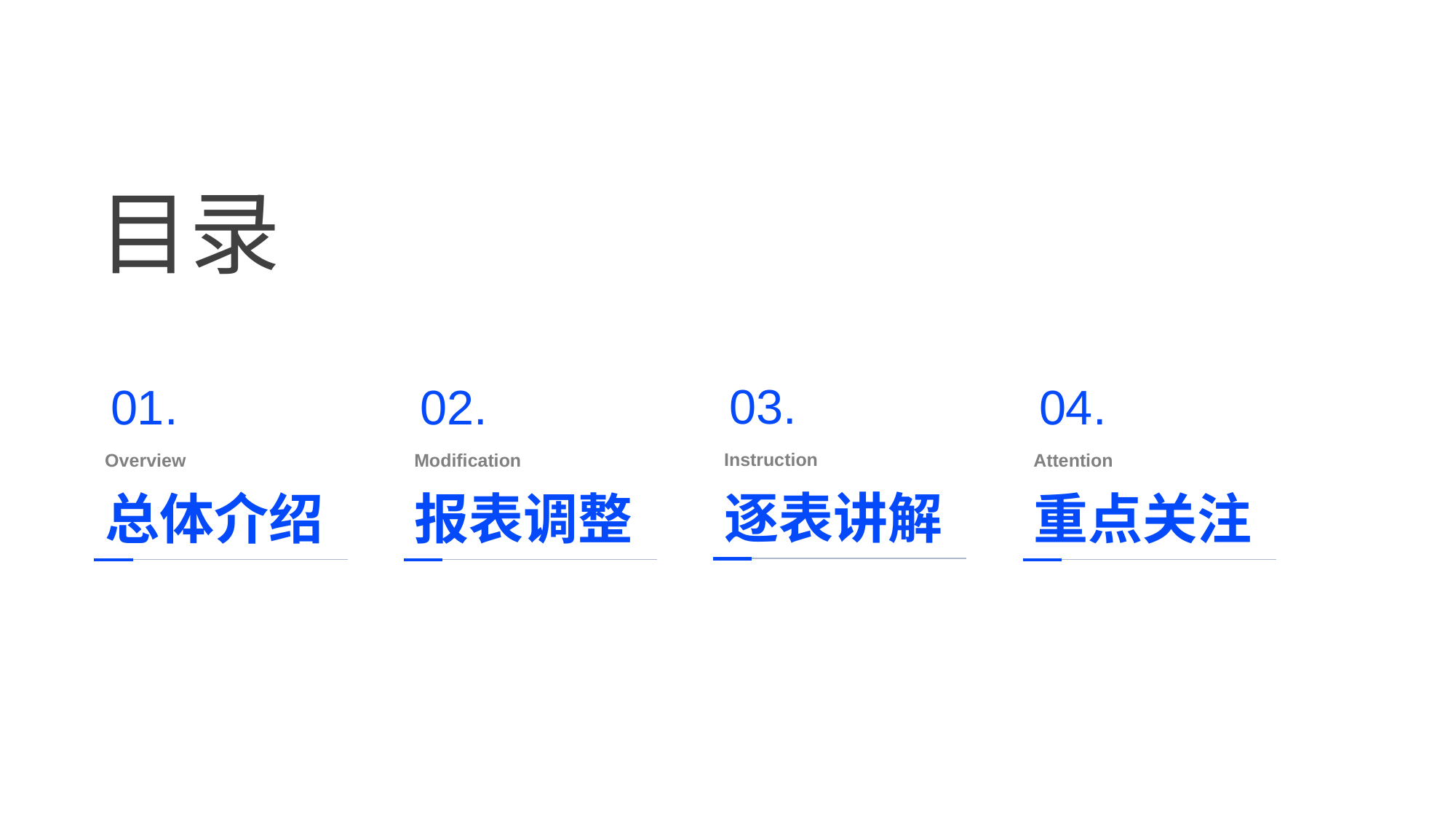

目录
03.
Instruction
逐表讲解
01.
Overview
总体介绍
02.
Modification
报表调整
04.
Attention
重点关注